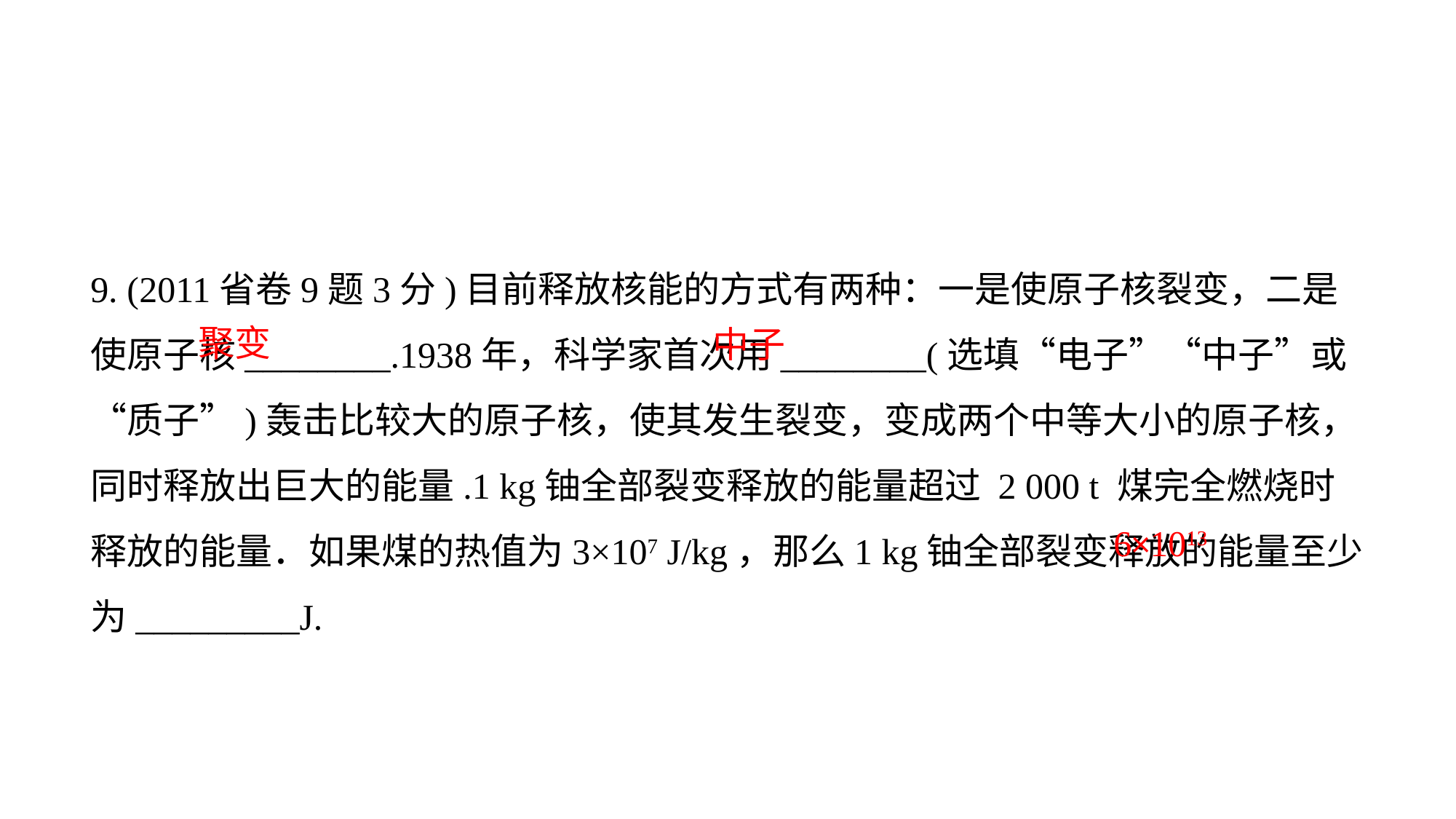

9. (2011省卷9题3分)目前释放核能的方式有两种：一是使原子核裂变，二是使原子核________.1938年，科学家首次用________(选填“电子”“中子”或“质子”)轰击比较大的原子核，使其发生裂变，变成两个中等大小的原子核，同时释放出巨大的能量.1 kg铀全部裂变释放的能量超过 2 000 t 煤完全燃烧时释放的能量．如果煤的热值为3×107 J/kg，那么1 kg铀全部裂变释放的能量至少为_________J.
聚变
中子
6×1013